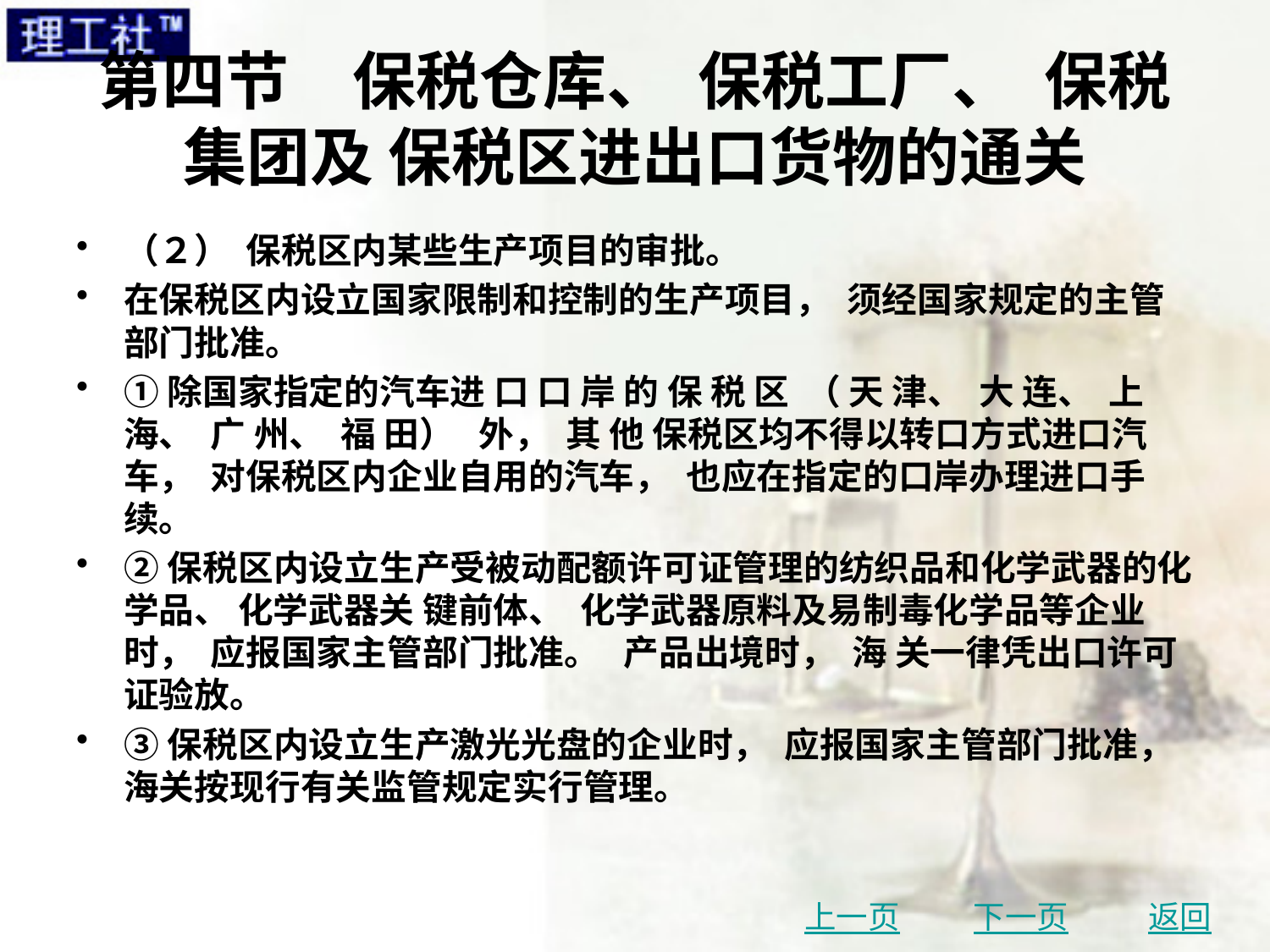

# 第四节　保税仓库、  保税工厂、  保税集团及 保税区进出口货物的通关
（２）  保税区内某些生产项目的审批。
在保税区内设立国家限制和控制的生产项目，  须经国家规定的主管部门批准。
①除国家指定的汽车进 口 口 岸 的 保 税 区  （ 天 津、  大 连、  上 海、  广 州、  福 田）   外，  其 他 保税区均不得以转口方式进口汽车，  对保税区内企业自用的汽车，  也应在指定的口岸办理进口手续。
②保税区内设立生产受被动配额许可证管理的纺织品和化学武器的化学品、 化学武器关 键前体、  化学武器原料及易制毒化学品等企业时，  应报国家主管部门批准。   产品出境时，  海 关一律凭出口许可证验放。
③保税区内设立生产激光光盘的企业时，  应报国家主管部门批准，   海关按现行有关监管规定实行管理。

上一页
下一页
返回